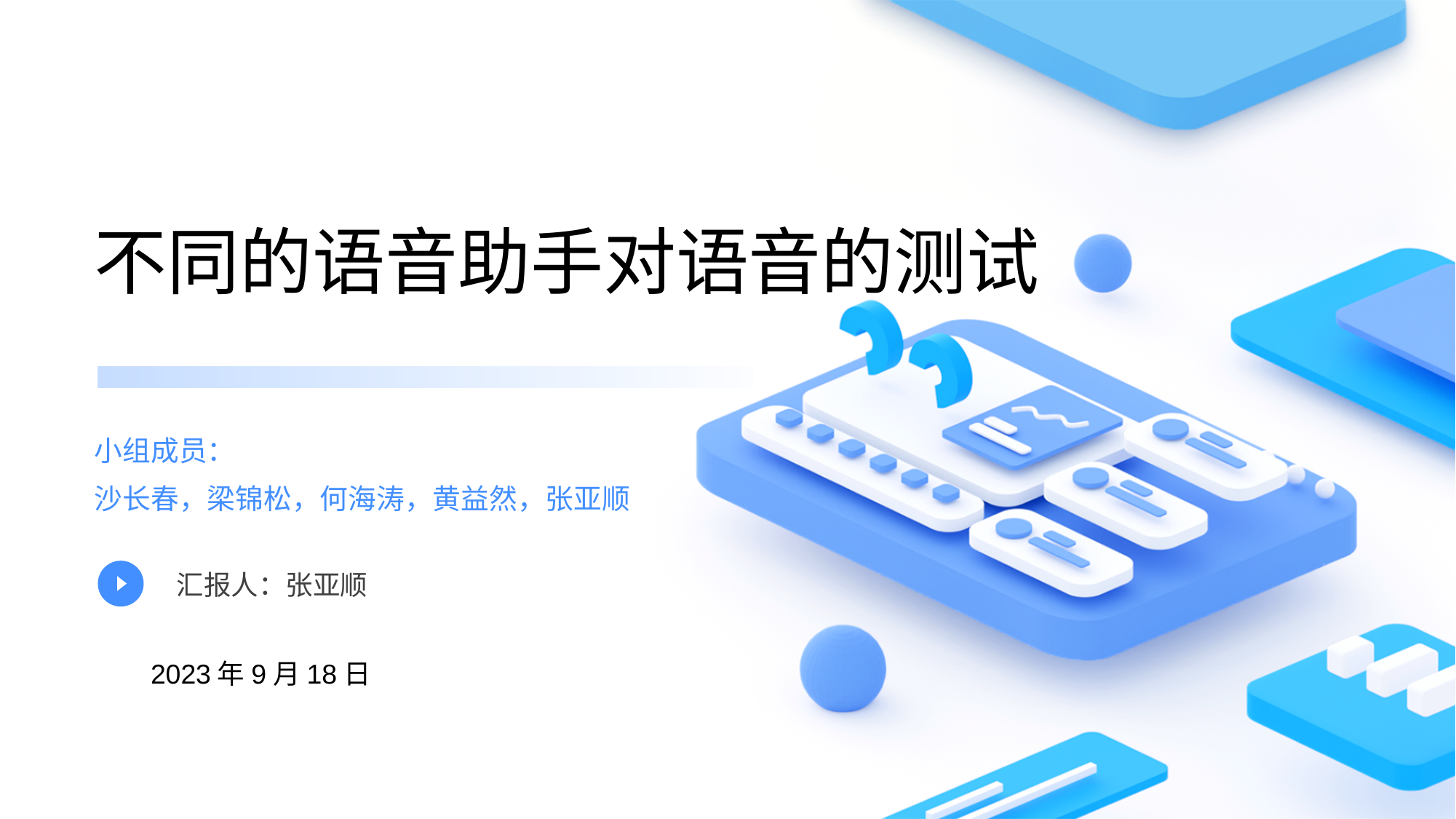

不同的语音助手对语音的测试
小组成员：
沙长春，梁锦松，何海涛，黄益然，张亚顺
汇报人：张亚顺
2023年9月18日